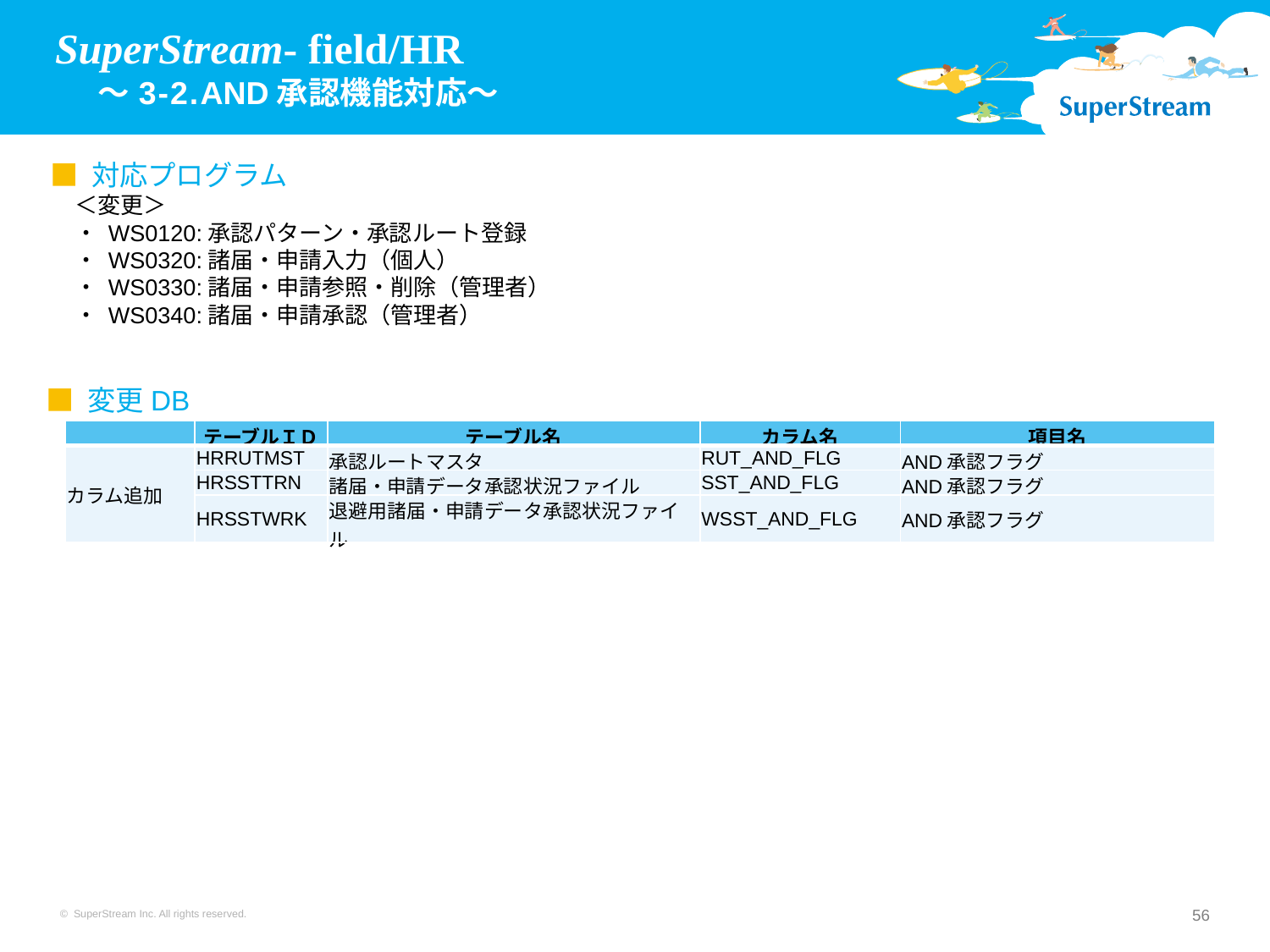

# SuperStream- field/HR 　～3-2.AND承認機能対応～
■ 対応プログラム
＜変更＞
・ WS0120:承認パターン・承認ルート登録
・ WS0320:諸届・申請入力（個人）
・ WS0330:諸届・申請参照・削除（管理者）
・ WS0340:諸届・申請承認（管理者）
■ 変更DB
|  | テーブルＩＤ | テーブル名 | カラム名 | 項目名 |
| --- | --- | --- | --- | --- |
| カラム追加 | HRRUTMST | 承認ルートマスタ | RUT\_AND\_FLG | AND承認フラグ |
|  | HRSSTTRN | 諸届・申請データ承認状況ファイル | SST\_AND\_FLG | AND承認フラグ |
|  | HRSSTWRK | 退避用諸届・申請データ承認状況ファイル | WSST\_AND\_FLG | AND承認フラグ |
©  SuperStream Inc. All rights reserved.
56